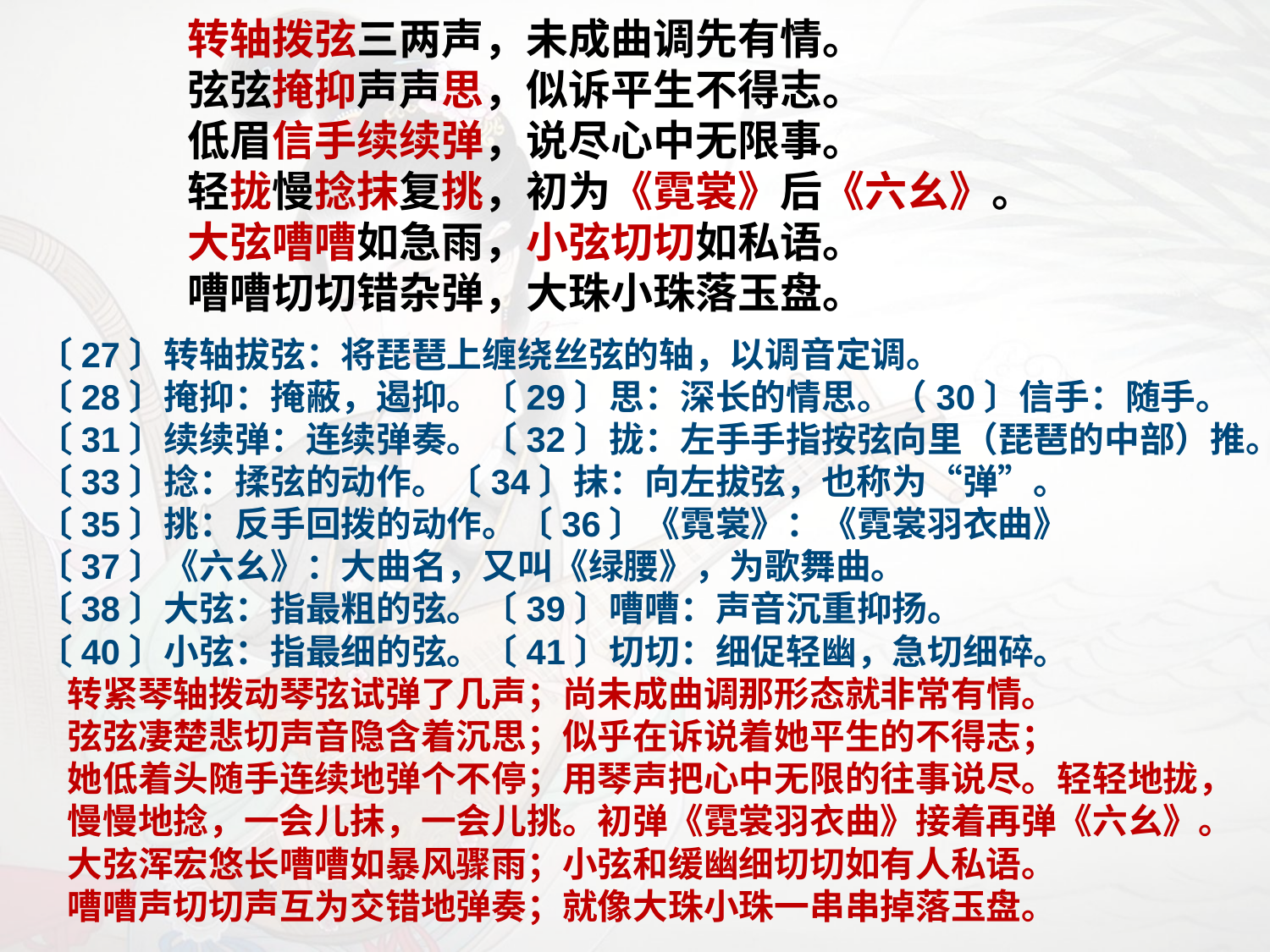

转轴拨弦三两声，未成曲调先有情。
弦弦掩抑声声思，似诉平生不得志。
低眉信手续续弹，说尽心中无限事。
轻拢慢捻抹复挑，初为《霓裳》后《六幺》。
大弦嘈嘈如急雨，小弦切切如私语。
嘈嘈切切错杂弹，大珠小珠落玉盘。
〔27〕转轴拔弦：将琵琶上缠绕丝弦的轴，以调音定调。
〔28〕掩抑：掩蔽，遏抑。〔29〕思：深长的情思。（30〕信手：随手。
〔31〕续续弹：连续弹奏。〔32〕拢：左手手指按弦向里（琵琶的中部）推。
〔33〕捻：揉弦的动作。〔34〕抹：向左拔弦，也称为“弹”。
〔35〕挑：反手回拨的动作。〔36〕《霓裳》：《霓裳羽衣曲》
〔37〕《六幺》：大曲名，又叫《绿腰》，为歌舞曲。
〔38〕大弦：指最粗的弦。〔39〕嘈嘈：声音沉重抑扬。
〔40〕小弦：指最细的弦。〔41〕切切：细促轻幽，急切细碎。
转紧琴轴拨动琴弦试弹了几声；尚未成曲调那形态就非常有情。
弦弦凄楚悲切声音隐含着沉思；似乎在诉说着她平生的不得志；
她低着头随手连续地弹个不停；用琴声把心中无限的往事说尽。轻轻地拢，慢慢地捻，一会儿抹，一会儿挑。初弹《霓裳羽衣曲》接着再弹《六幺》。大弦浑宏悠长嘈嘈如暴风骤雨；小弦和缓幽细切切如有人私语。
嘈嘈声切切声互为交错地弹奏；就像大珠小珠一串串掉落玉盘。